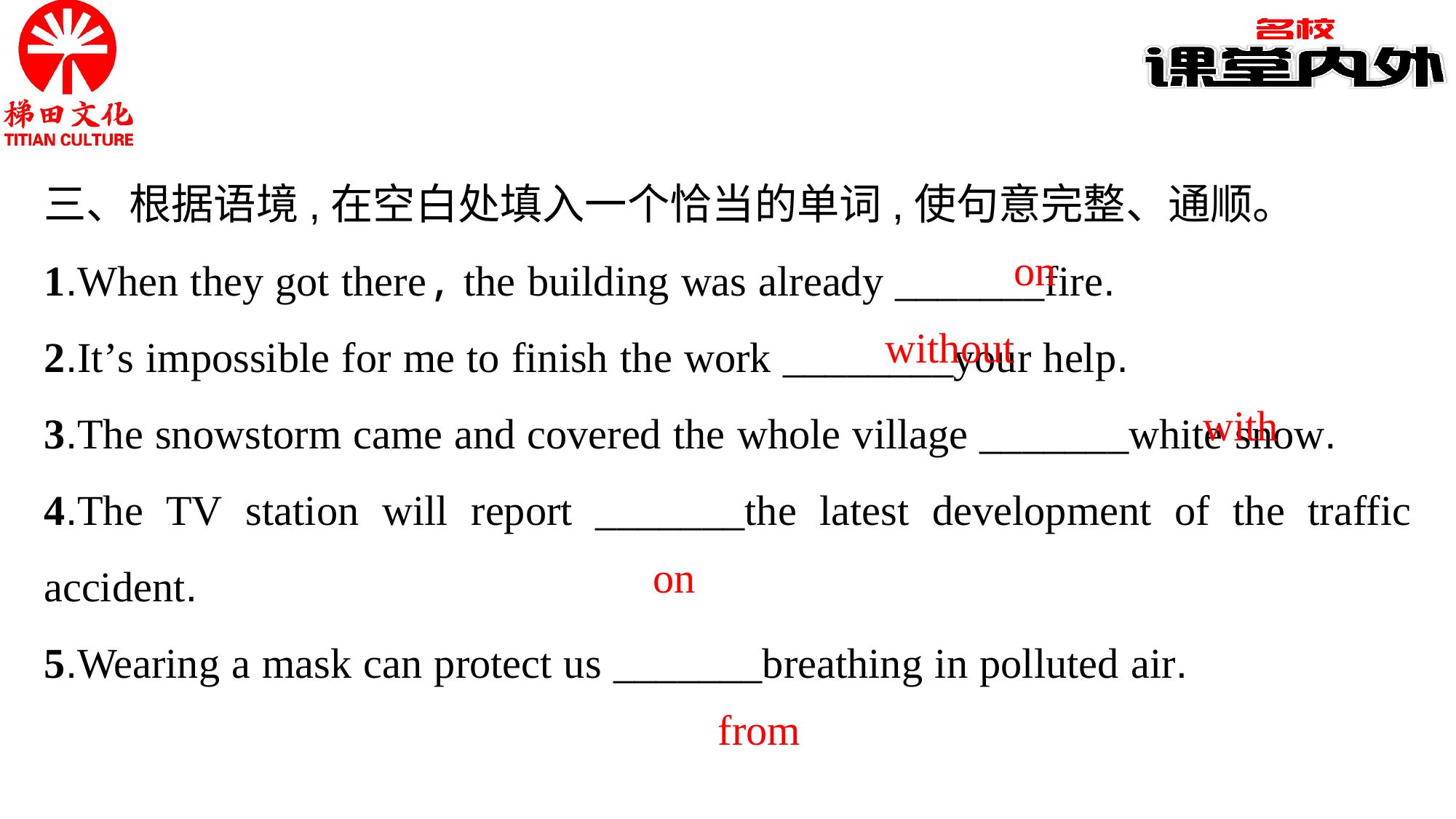

三、根据语境,在空白处填入一个恰当的单词,使句意完整、通顺。
1.When they got there, the building was already _______fire.
2.It’s impossible for me to finish the work ________your help.
3.The snowstorm came and covered the whole village _______white snow.
4.The TV station will report _______the latest development of the traffic accident.
5.Wearing a mask can protect us _______breathing in polluted air.
on
without
with
on
from